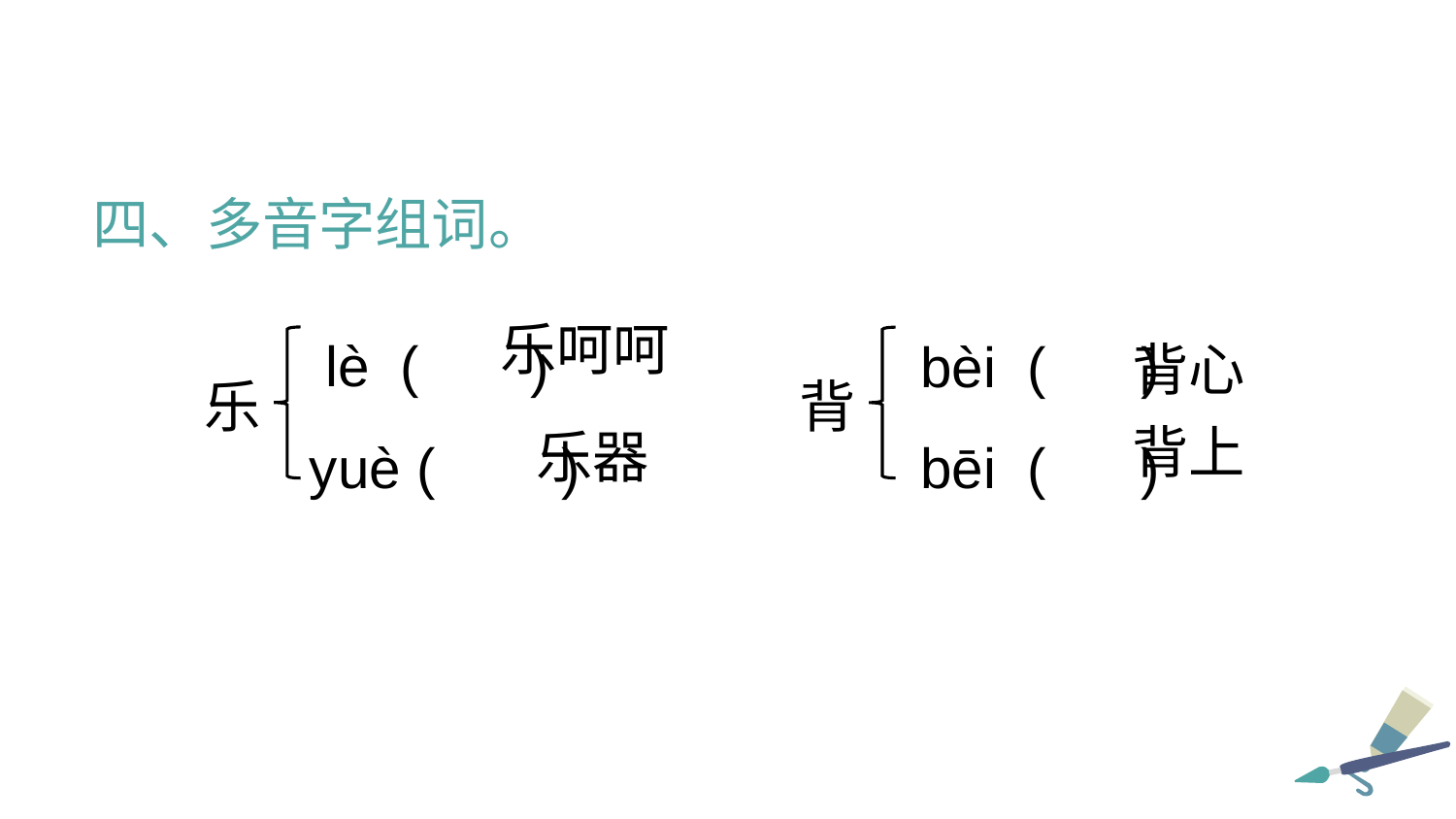

四、多音字组词。
 lè  (       )
yuè (        )
 bèi  (      )
 bēi  (      )
乐呵呵
背心

乐
背
背上
乐器